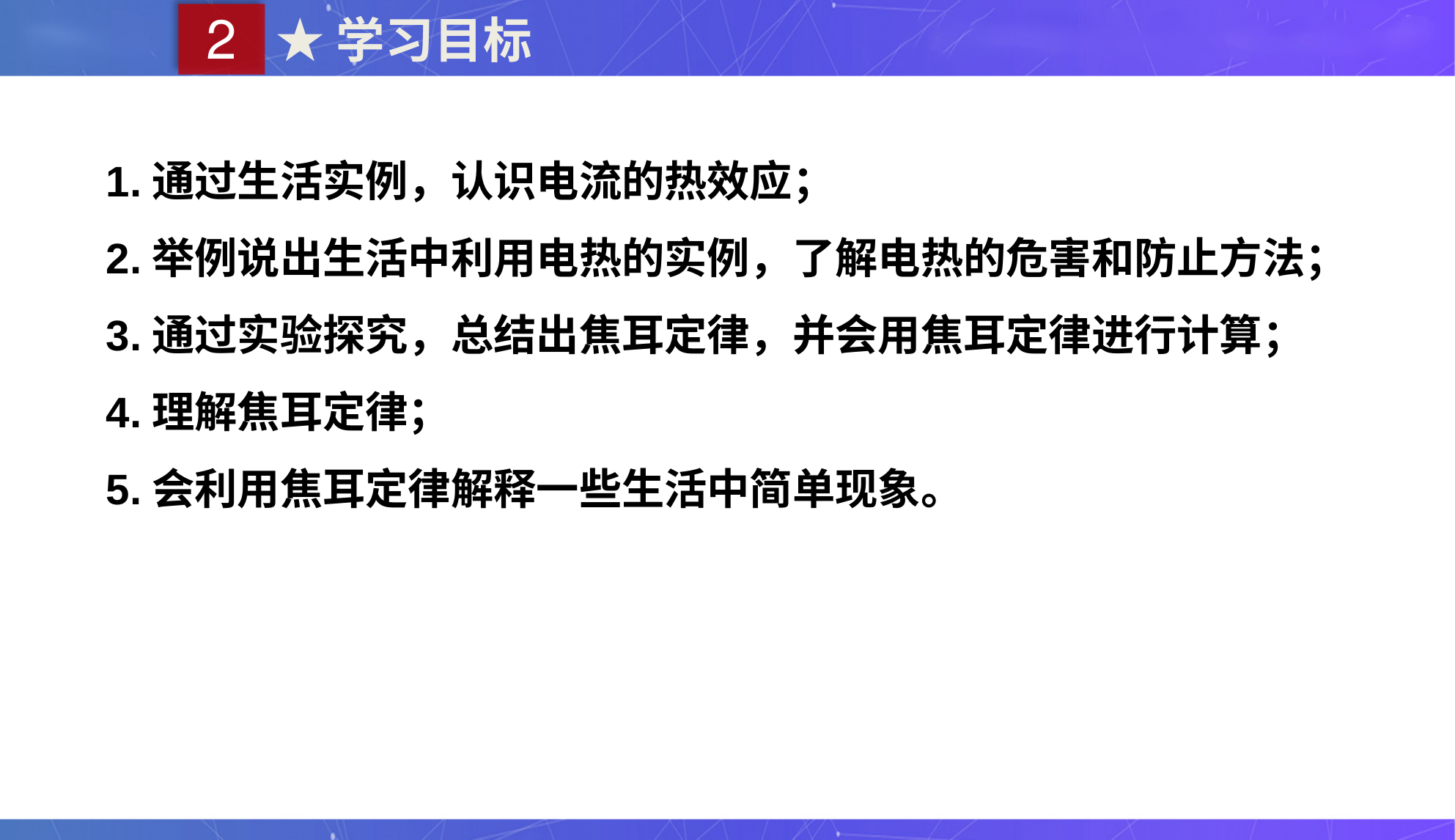

2
★学习目标
1.通过生活实例，认识电流的热效应；
2.举例说出生活中利用电热的实例，了解电热的危害和防止方法；
3.通过实验探究，总结出焦耳定律，并会用焦耳定律进行计算；
4.理解焦耳定律；
5.会利用焦耳定律解释一些生活中简单现象。